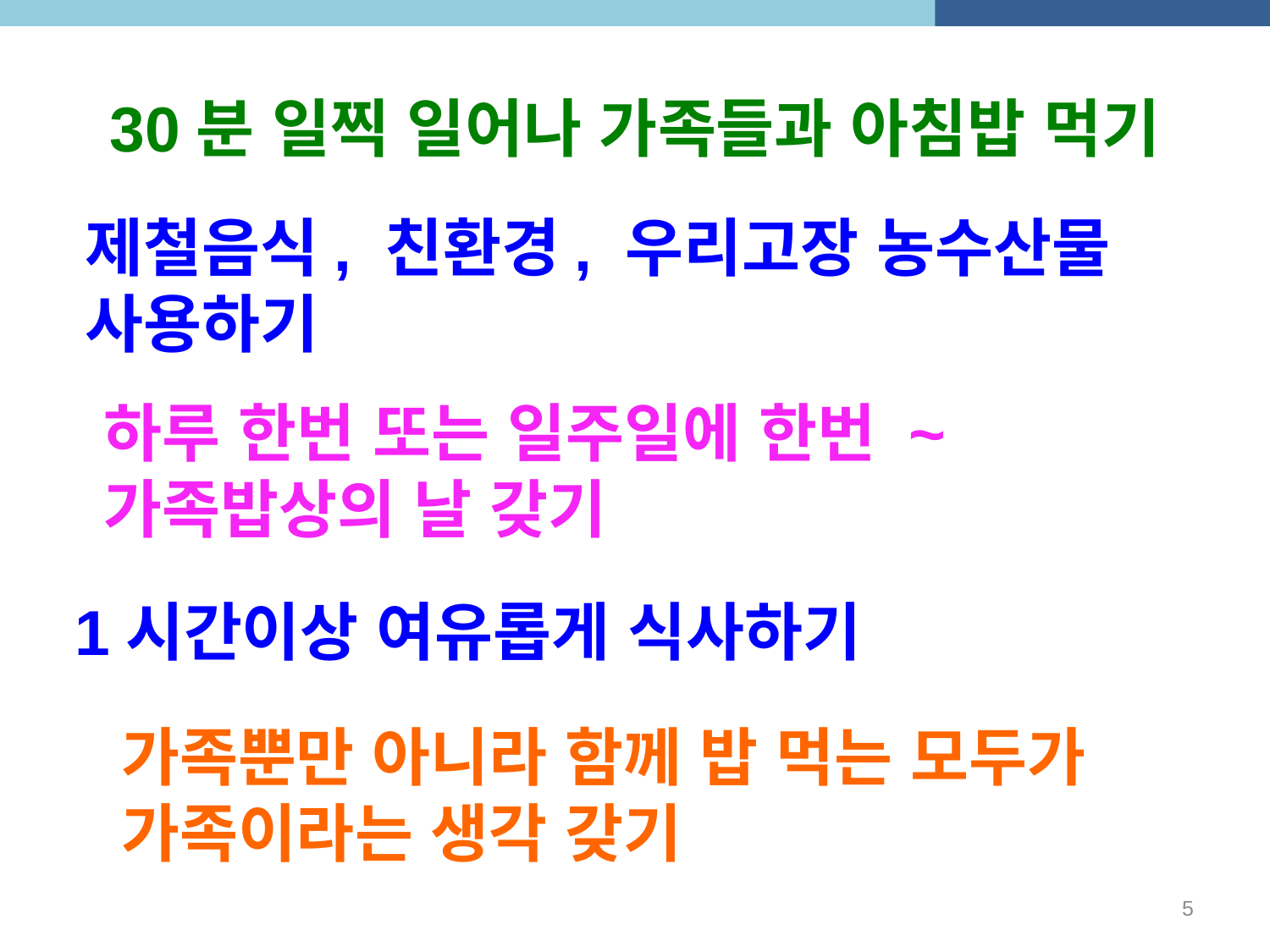

30분 일찍 일어나 가족들과 아침밥 먹기
제철음식, 친환경, 우리고장 농수산물
사용하기
하루 한번 또는 일주일에 한번 ~
가족밥상의 날 갖기
1시간이상 여유롭게 식사하기
가족뿐만 아니라 함께 밥 먹는 모두가
가족이라는 생각 갖기
5